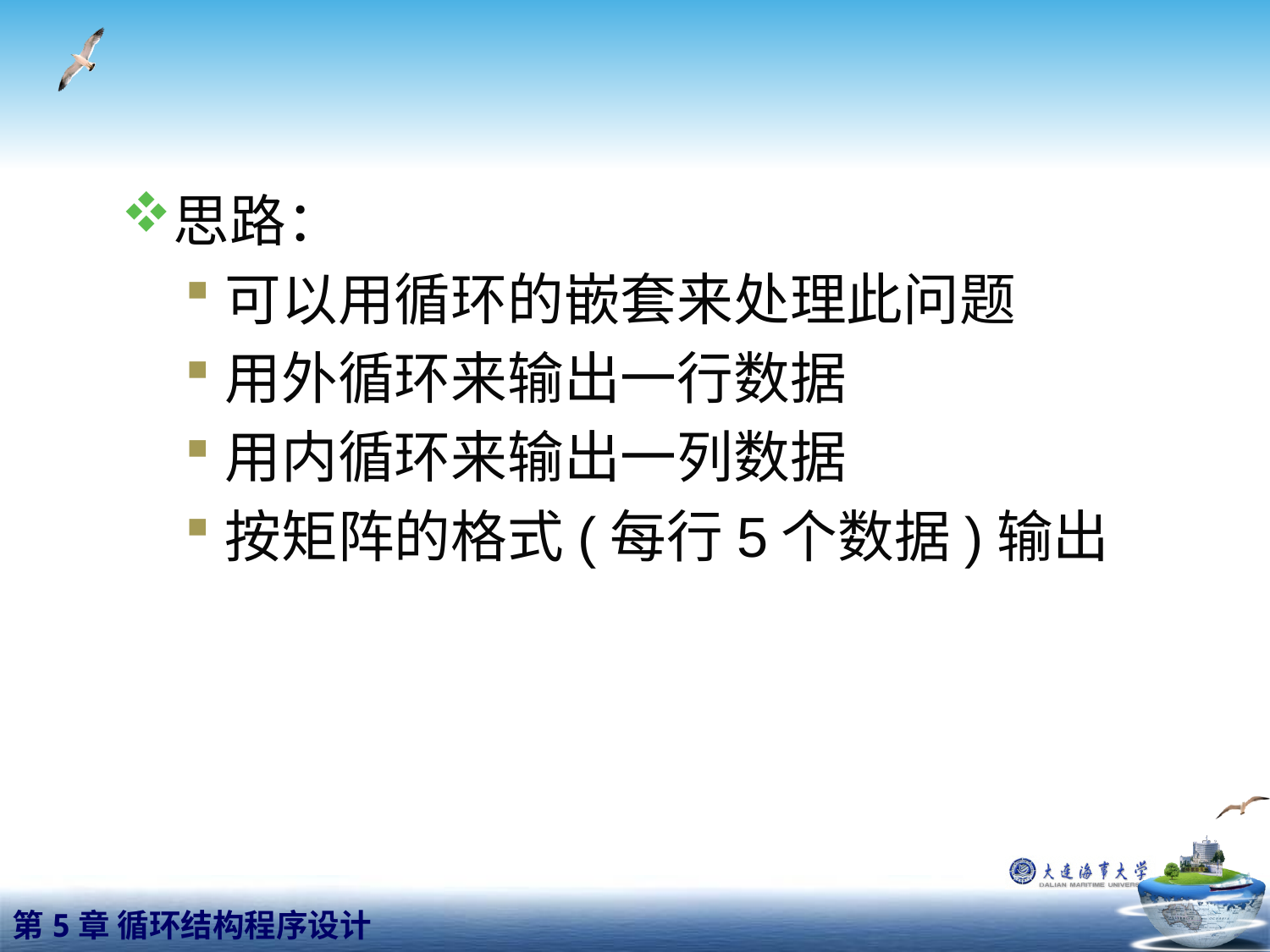

思路：
可以用循环的嵌套来处理此问题
用外循环来输出一行数据
用内循环来输出一列数据
按矩阵的格式(每行5个数据)输出